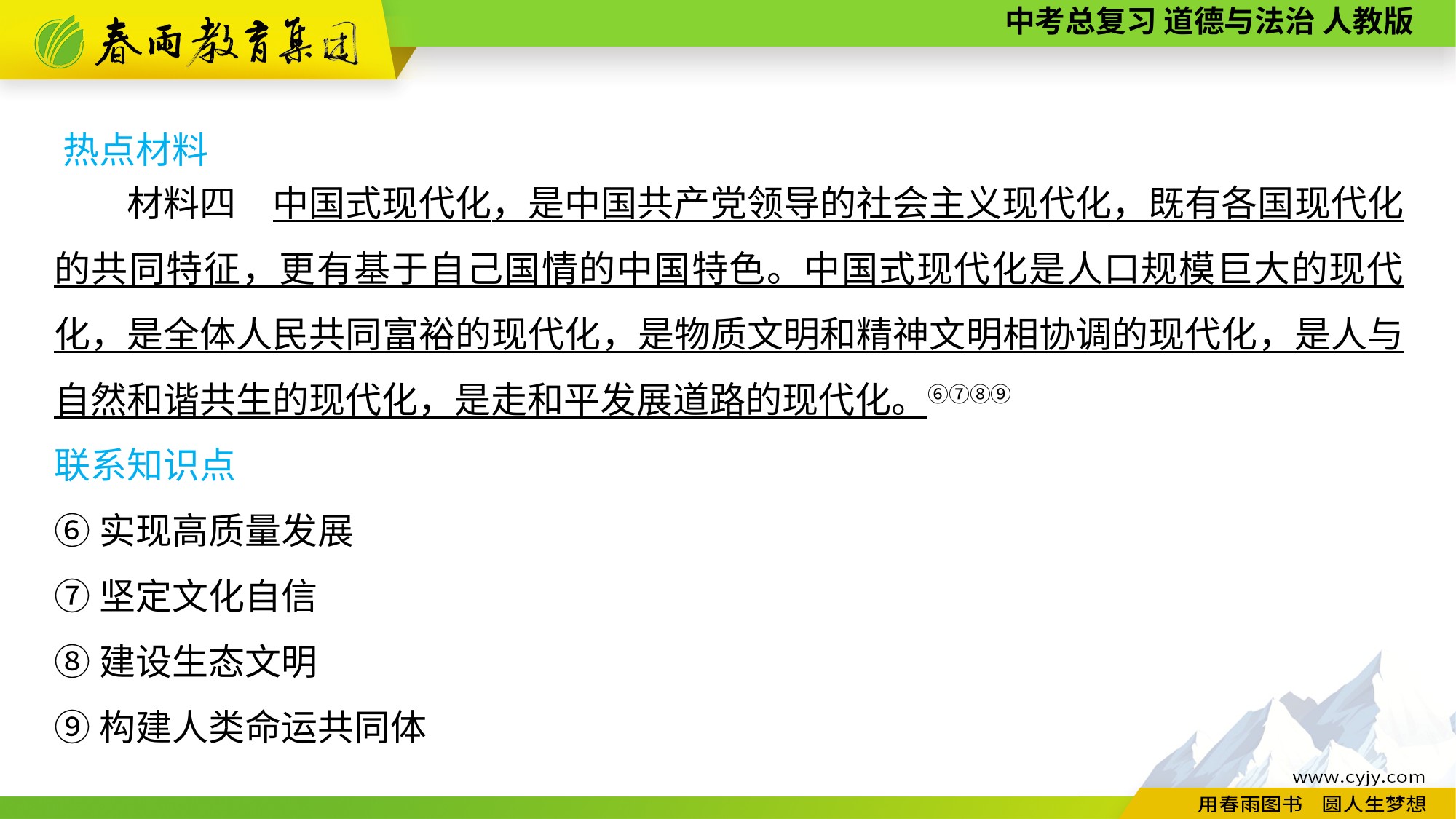

热点材料
　　材料四　中国式现代化，是中国共产党领导的社会主义现代化，既有各国现代化的共同特征，更有基于自己国情的中国特色。中国式现代化是人口规模巨大的现代化，是全体人民共同富裕的现代化，是物质文明和精神文明相协调的现代化，是人与自然和谐共生的现代化，是走和平发展道路的现代化。⑥⑦⑧⑨
联系知识点
⑥实现高质量发展
⑦坚定文化自信
⑧建设生态文明
⑨构建人类命运共同体